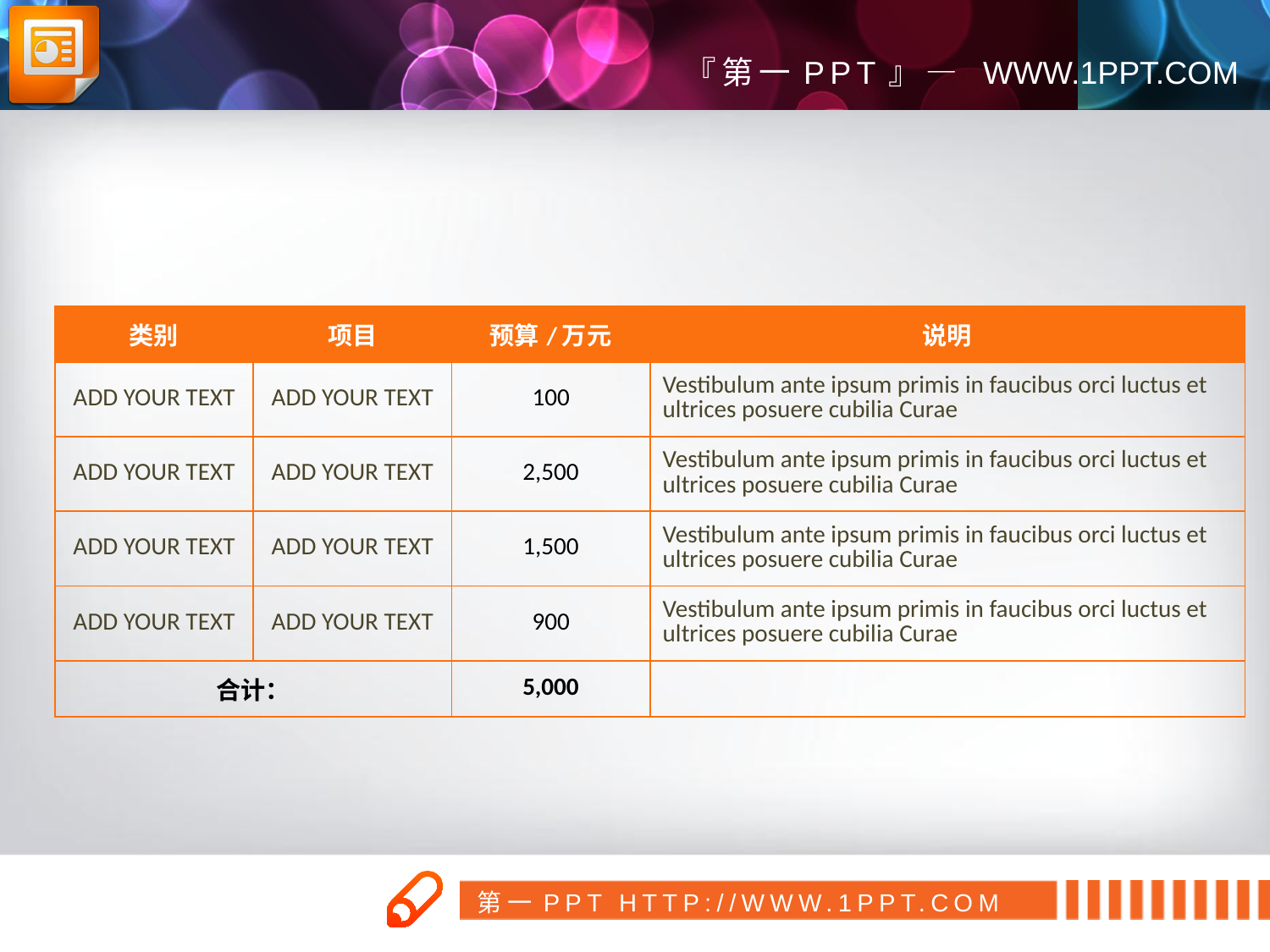

| 类别 | 项目 | 预算/万元 | 说明 |
| --- | --- | --- | --- |
| ADD YOUR TEXT | ADD YOUR TEXT | 100 | Vestibulum ante ipsum primis in faucibus orci luctus et ultrices posuere cubilia Curae |
| ADD YOUR TEXT | ADD YOUR TEXT | 2,500 | Vestibulum ante ipsum primis in faucibus orci luctus et ultrices posuere cubilia Curae |
| ADD YOUR TEXT | ADD YOUR TEXT | 1,500 | Vestibulum ante ipsum primis in faucibus orci luctus et ultrices posuere cubilia Curae |
| ADD YOUR TEXT | ADD YOUR TEXT | 900 | Vestibulum ante ipsum primis in faucibus orci luctus et ultrices posuere cubilia Curae |
| 合计： |  | 5,000 |  |